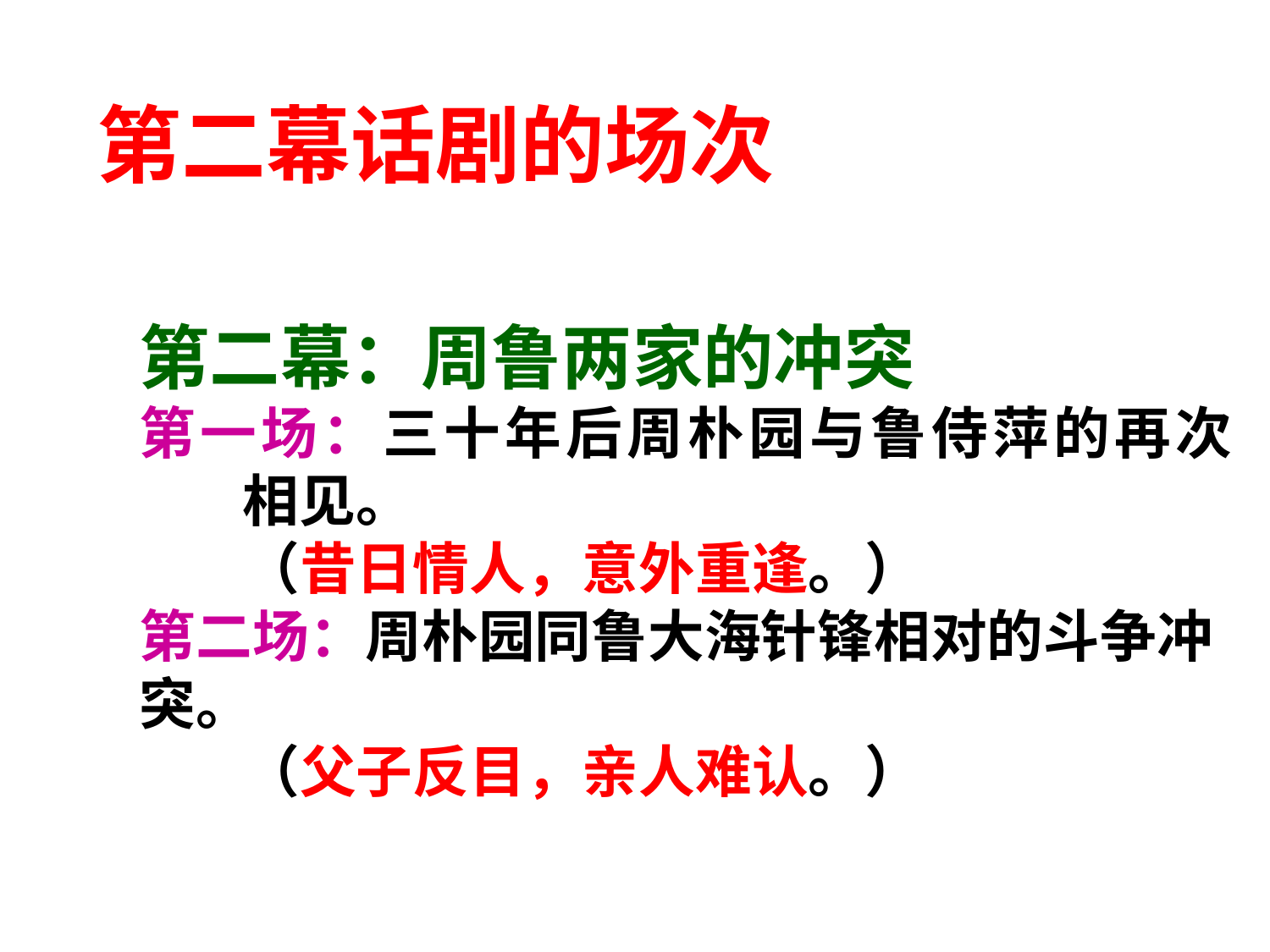

第二幕话剧的场次
第二幕：周鲁两家的冲突
第一场：三十年后周朴园与鲁侍萍的再次
        相见。
       （昔日情人，意外重逢。）
第二场：周朴园同鲁大海针锋相对的斗争冲突。
       （父子反目，亲人难认。）